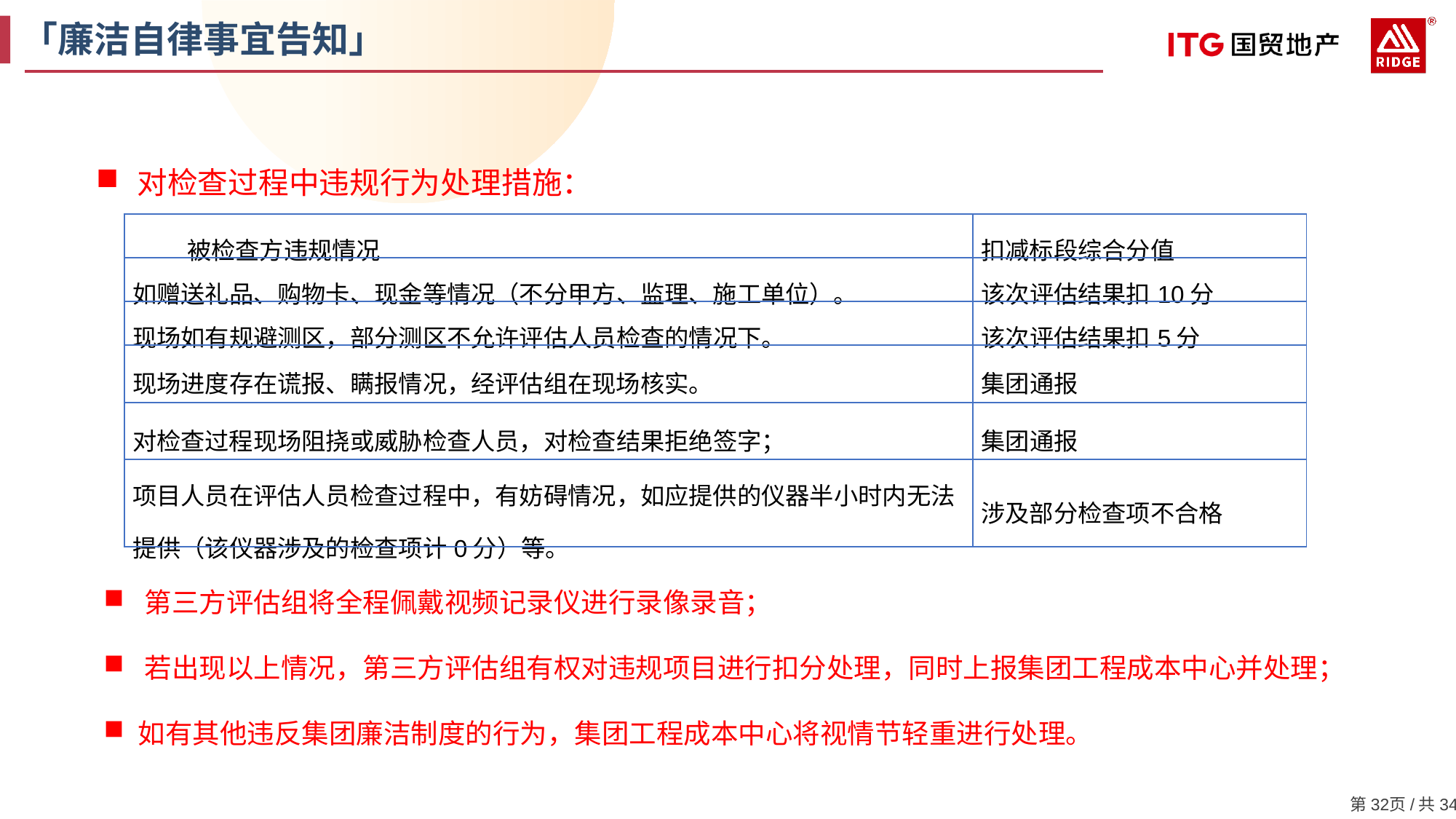

「廉洁自律事宜告知」
对检查过程中违规行为处理措施：
| 被检查方违规情况 | 扣减标段综合分值 |
| --- | --- |
| 如赠送礼品、购物卡、现金等情况（不分甲方、监理、施工单位）。 | 该次评估结果扣10分 |
| 现场如有规避测区，部分测区不允许评估人员检查的情况下。 | 该次评估结果扣5分 |
| 现场进度存在谎报、瞒报情况，经评估组在现场核实。 | 集团通报 |
| 对检查过程现场阻挠或威胁检查人员，对检查结果拒绝签字； | 集团通报 |
| 项目人员在评估人员检查过程中，有妨碍情况，如应提供的仪器半小时内无法提供（该仪器涉及的检查项计0分）等。 | 涉及部分检查项不合格 |
第三方评估组将全程佩戴视频记录仪进行录像录音；
若出现以上情况，第三方评估组有权对违规项目进行扣分处理，同时上报集团工程成本中心并处理；
如有其他违反集团廉洁制度的行为，集团工程成本中心将视情节轻重进行处理。